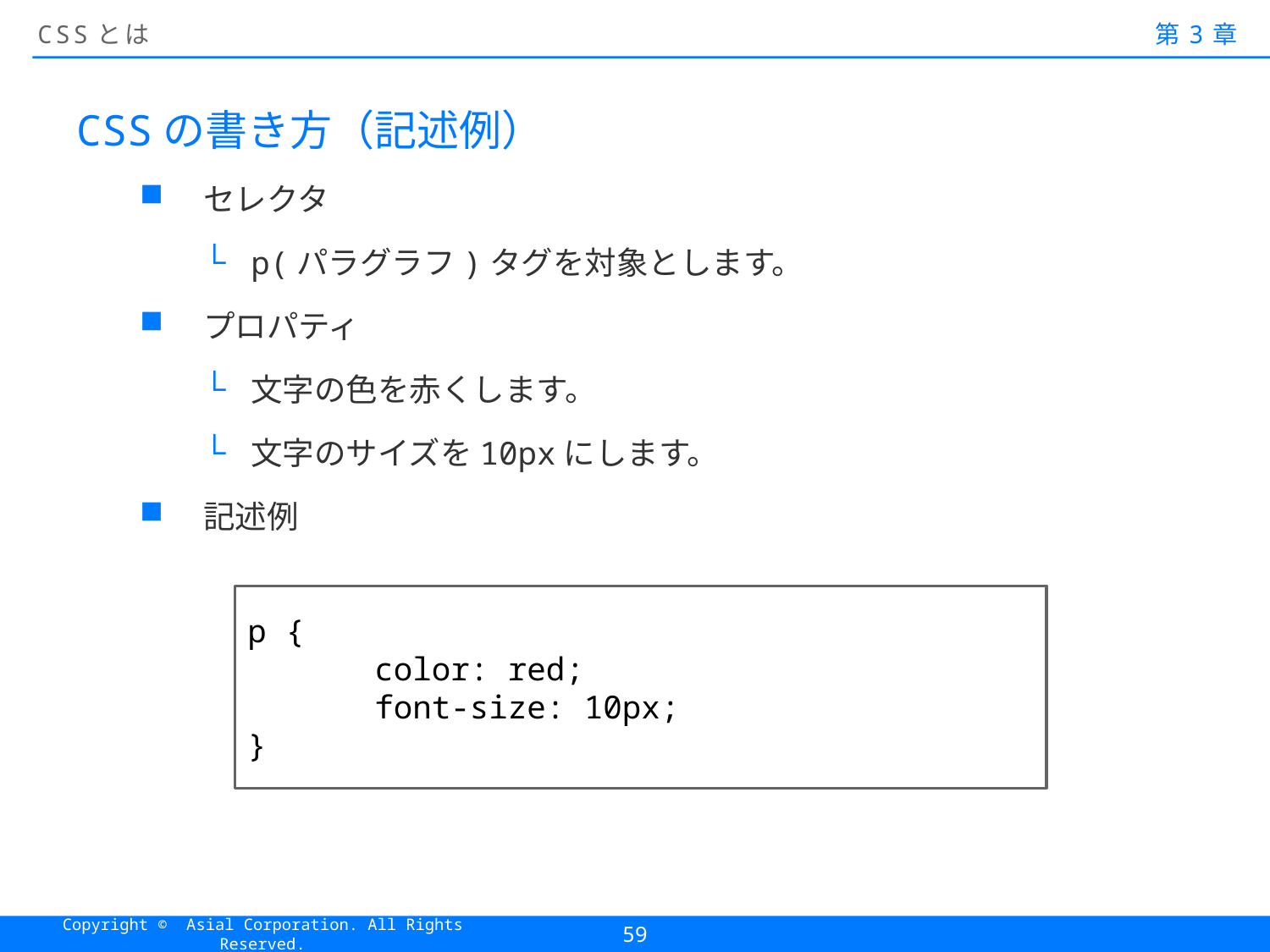

# CSSとは
第3章
CSSの書き方（記述例）
セレクタ
p(パラグラフ)タグを対象とします。
プロパティ
文字の色を赤くします。
文字のサイズを10pxにします。
記述例
p {
	color: red;
	font-size: 10px;
}
59